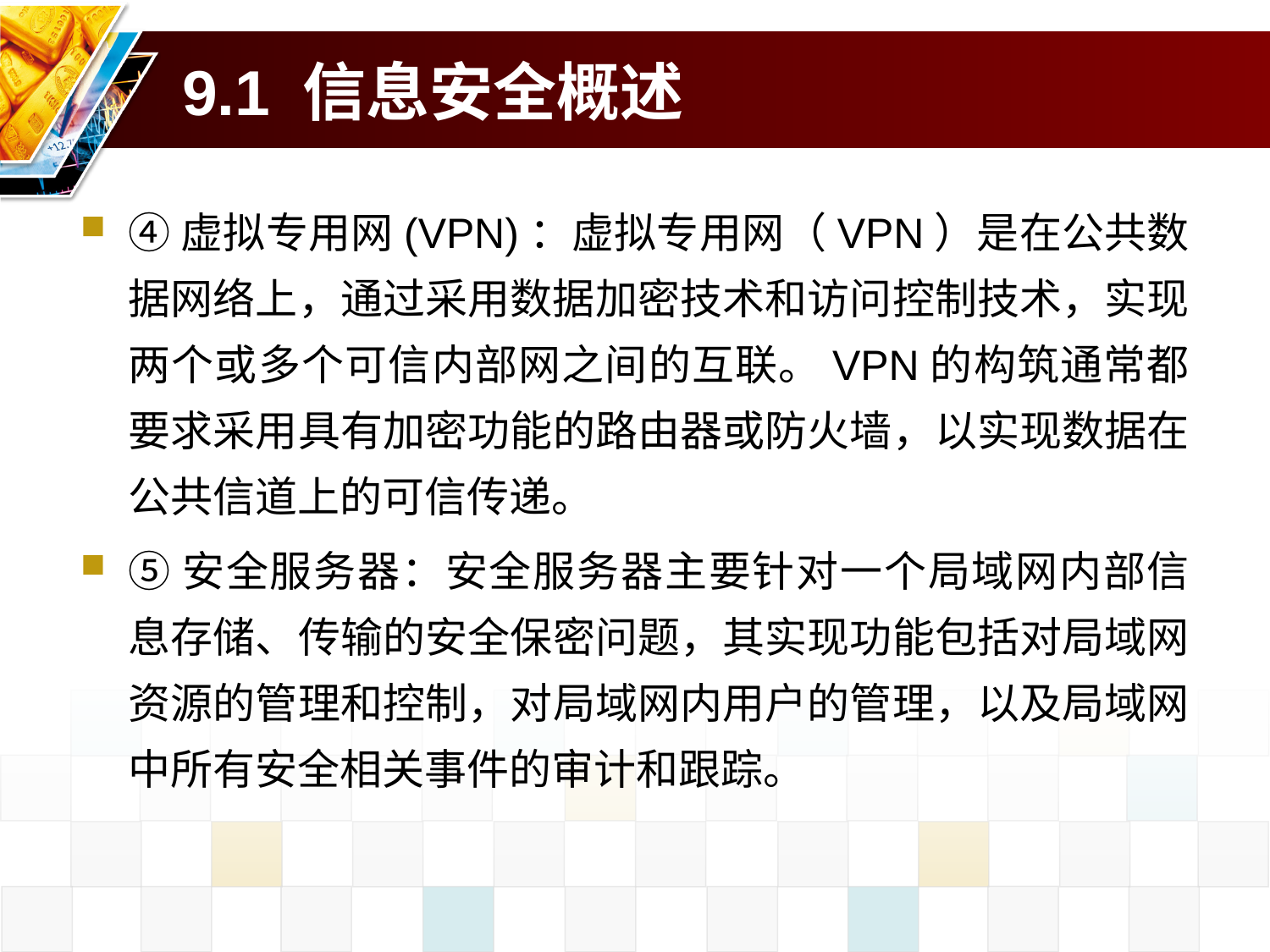

# 9.1 信息安全概述
④虚拟专用网(VPN)：虚拟专用网（VPN）是在公共数据网络上，通过采用数据加密技术和访问控制技术，实现两个或多个可信内部网之间的互联。VPN的构筑通常都要求采用具有加密功能的路由器或防火墙，以实现数据在公共信道上的可信传递。
⑤安全服务器：安全服务器主要针对一个局域网内部信息存储、传输的安全保密问题，其实现功能包括对局域网资源的管理和控制，对局域网内用户的管理，以及局域网中所有安全相关事件的审计和跟踪。